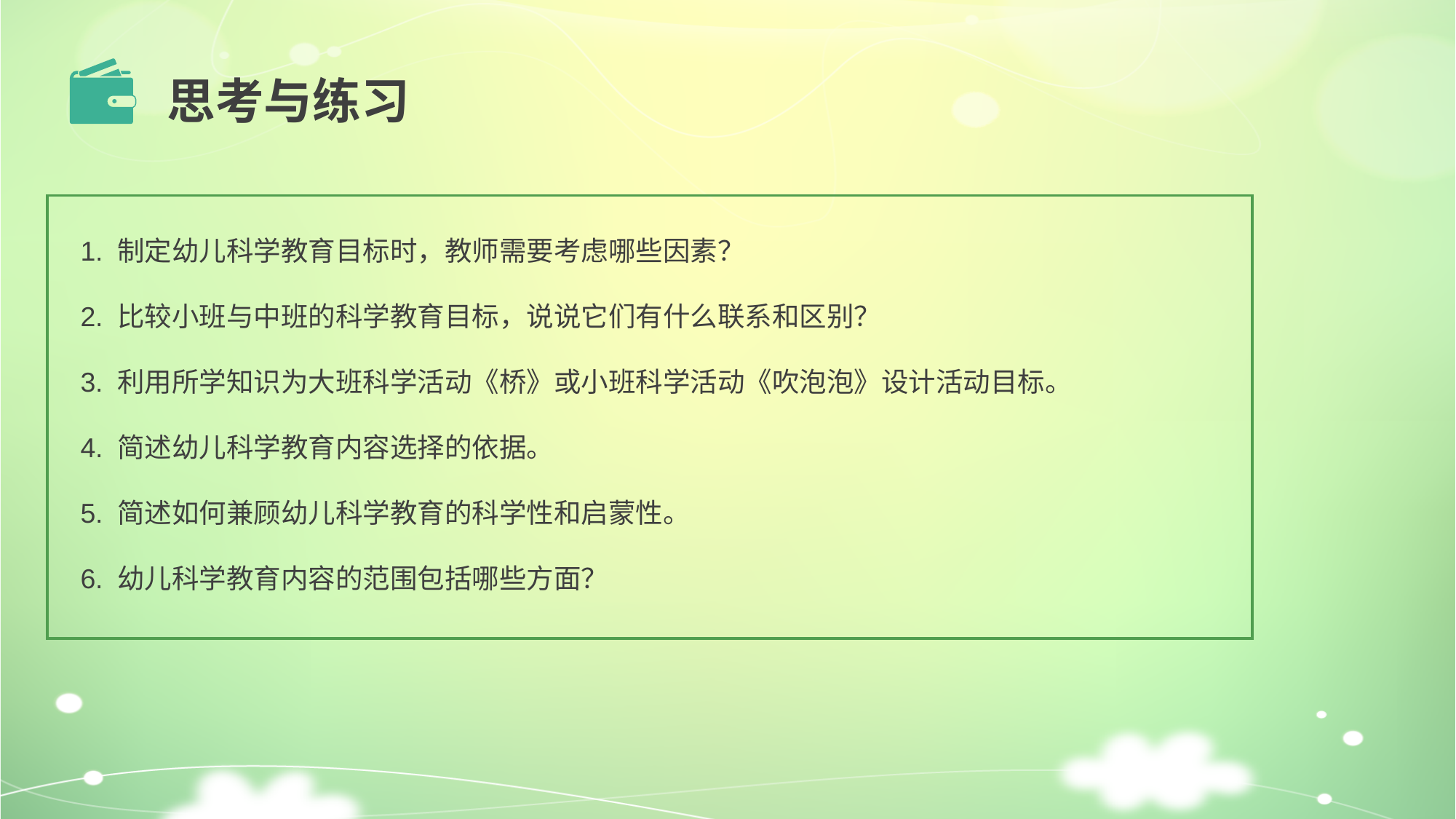

思考与练习

1. 制定幼儿科学教育目标时，教师需要考虑哪些因素？
2. 比较小班与中班的科学教育目标，说说它们有什么联系和区别？
3. 利用所学知识为大班科学活动《桥》或小班科学活动《吹泡泡》设计活动目标。
4. 简述幼儿科学教育内容选择的依据。
5. 简述如何兼顾幼儿科学教育的科学性和启蒙性。
6. 幼儿科学教育内容的范围包括哪些方面？